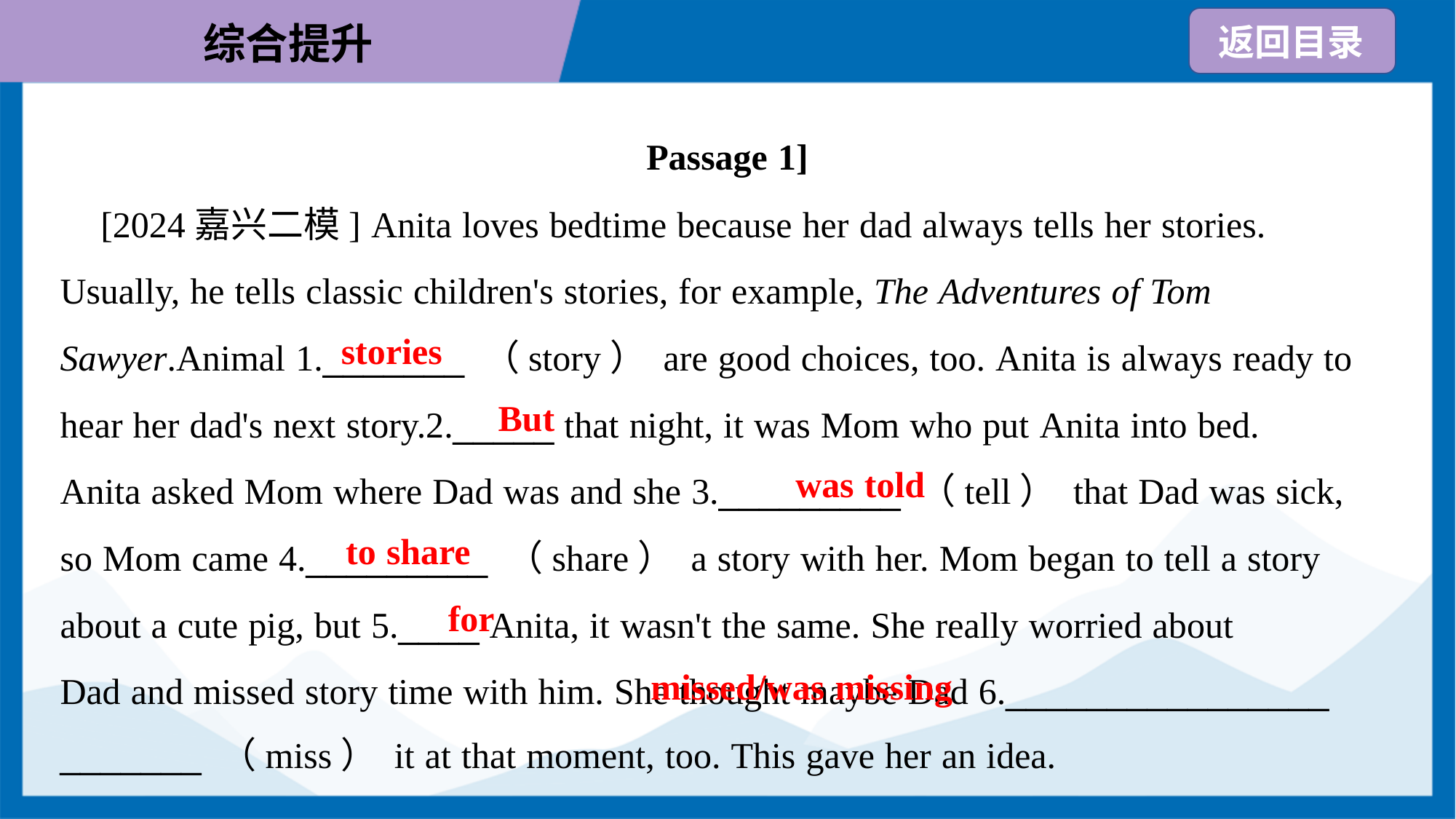

Passage 1]
    [2024嘉兴二模] Anita loves bedtime because her dad always tells her stories.
Usually, he tells classic children's stories, for example, The Adventures of Tom
Sawyer.Animal 1._______ （story） are good choices, too. Anita is always ready to
hear her dad's next story.2._____ that night, it was Mom who put Anita into bed.
Anita asked Mom where Dad was and she 3._________ （tell） that Dad was sick,
so Mom came 4._________ （share） a story with her. Mom began to tell a story
about a cute pig, but 5.____ Anita, it wasn't the same. She really worried about
Dad and missed story time with him. She thought maybe Dad 6.________________
_______ （miss） it at that moment, too. This gave her an idea.
stories
But
was told
to share
for
                                                          missed/was missing